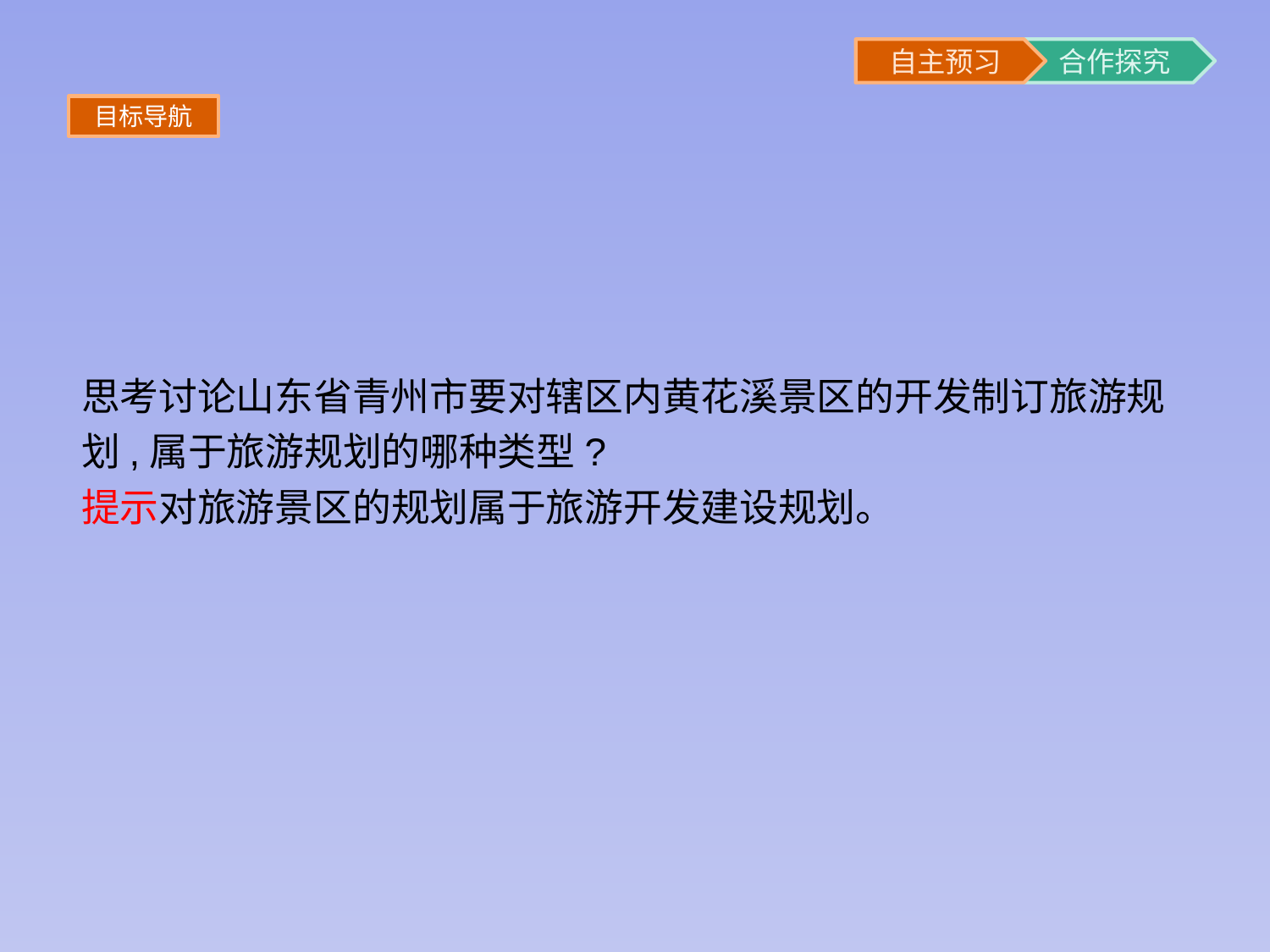

目标导航
思考讨论山东省青州市要对辖区内黄花溪景区的开发制订旅游规划,属于旅游规划的哪种类型?
提示对旅游景区的规划属于旅游开发建设规划。